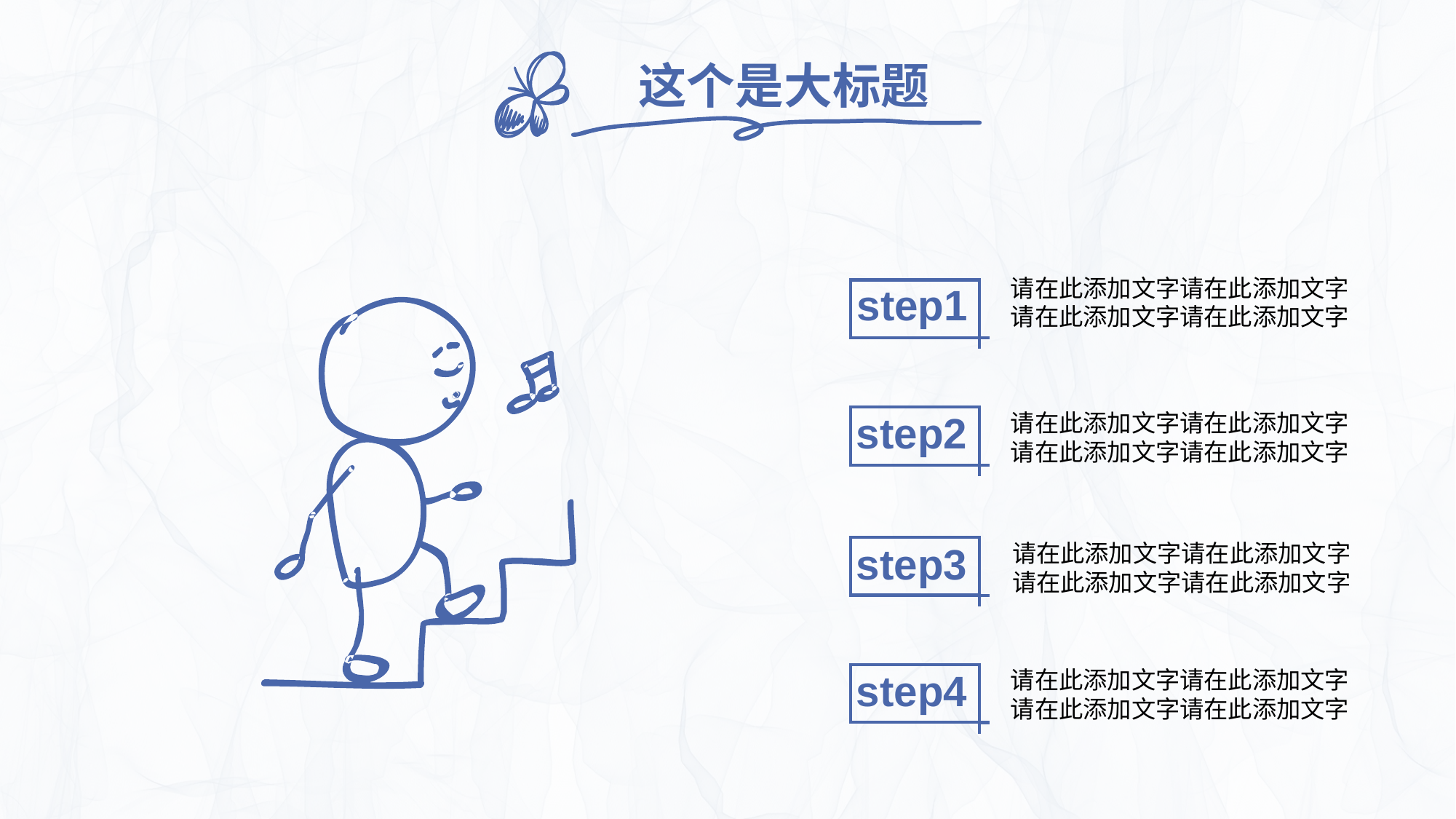

这个是大标题

请在此添加文字请在此添加文字请在此添加文字请在此添加文字
step1

step2
请在此添加文字请在此添加文字请在此添加文字请在此添加文字

step3
请在此添加文字请在此添加文字请在此添加文字请在此添加文字

step4
请在此添加文字请在此添加文字请在此添加文字请在此添加文字